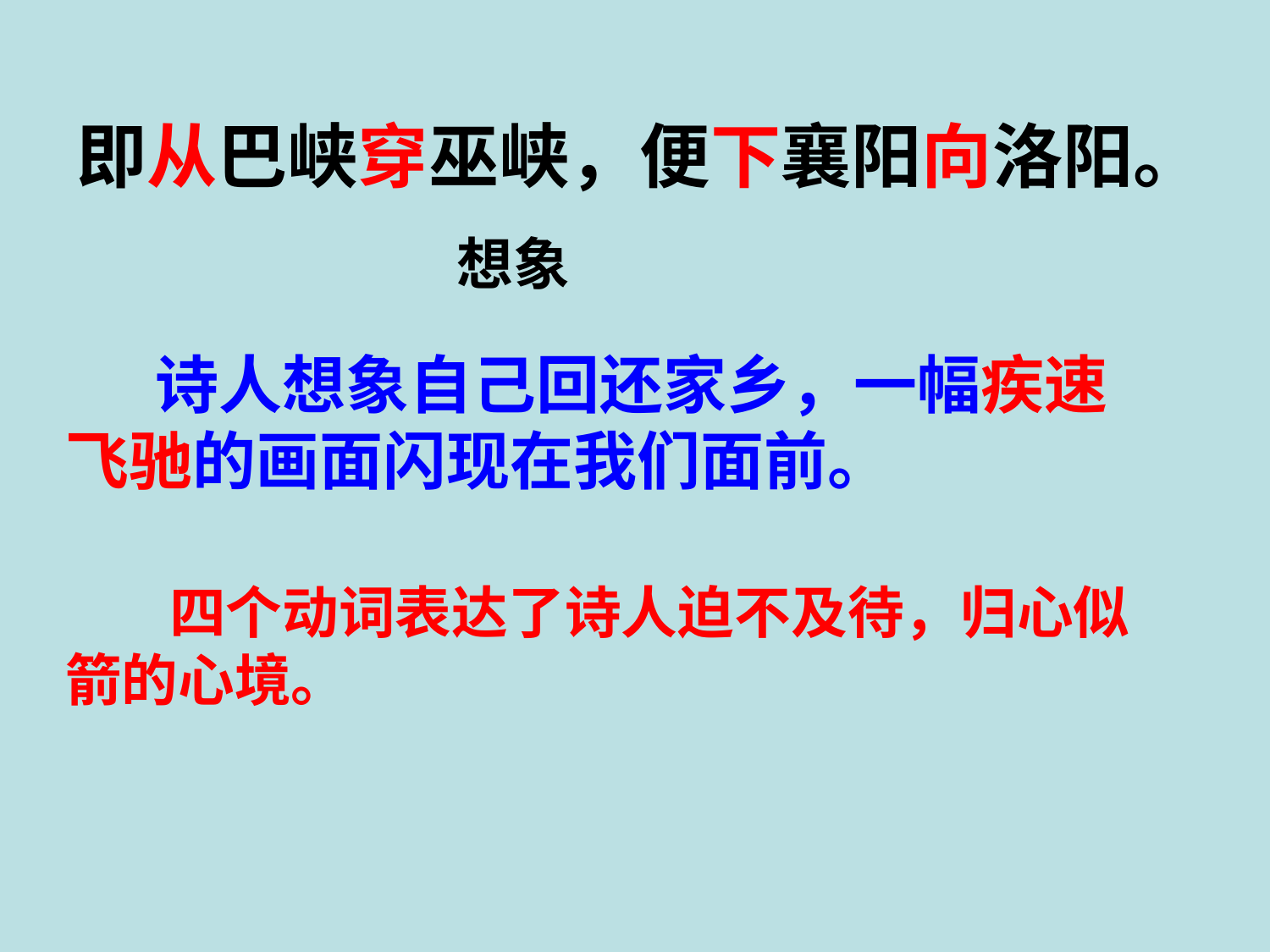

即从巴峡穿巫峡，便下襄阳向洛阳。
想象
       诗人想象自己回还家乡，一幅疾速飞驰的画面闪现在我们面前。
       四个动词表达了诗人迫不及待，归心似箭的心境。